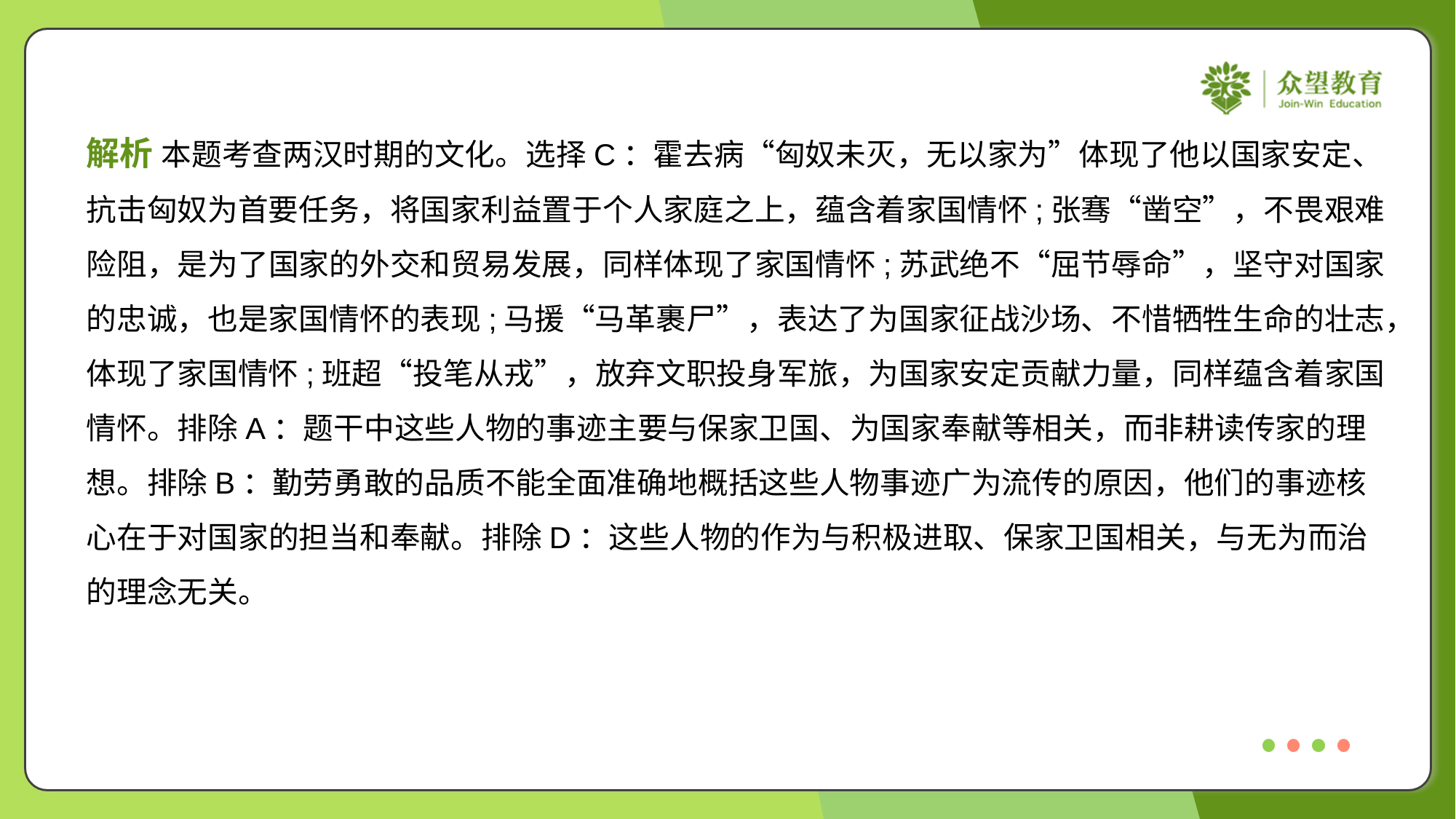

解析 本题考查两汉时期的文化。选择C：霍去病“匈奴未灭，无以家为”体现了他以国家安定、
抗击匈奴为首要任务，将国家利益置于个人家庭之上，蕴含着家国情怀;张骞“凿空”，不畏艰难
险阻，是为了国家的外交和贸易发展，同样体现了家国情怀;苏武绝不“屈节辱命”，坚守对国家
的忠诚，也是家国情怀的表现;马援“马革裹尸”，表达了为国家征战沙场、不惜牺牲生命的壮志，
体现了家国情怀;班超“投笔从戎”，放弃文职投身军旅，为国家安定贡献力量，同样蕴含着家国
情怀。排除A：题干中这些人物的事迹主要与保家卫国、为国家奉献等相关，而非耕读传家的理
想。排除B：勤劳勇敢的品质不能全面准确地概括这些人物事迹广为流传的原因，他们的事迹核
心在于对国家的担当和奉献。排除D：这些人物的作为与积极进取、保家卫国相关，与无为而治
的理念无关。